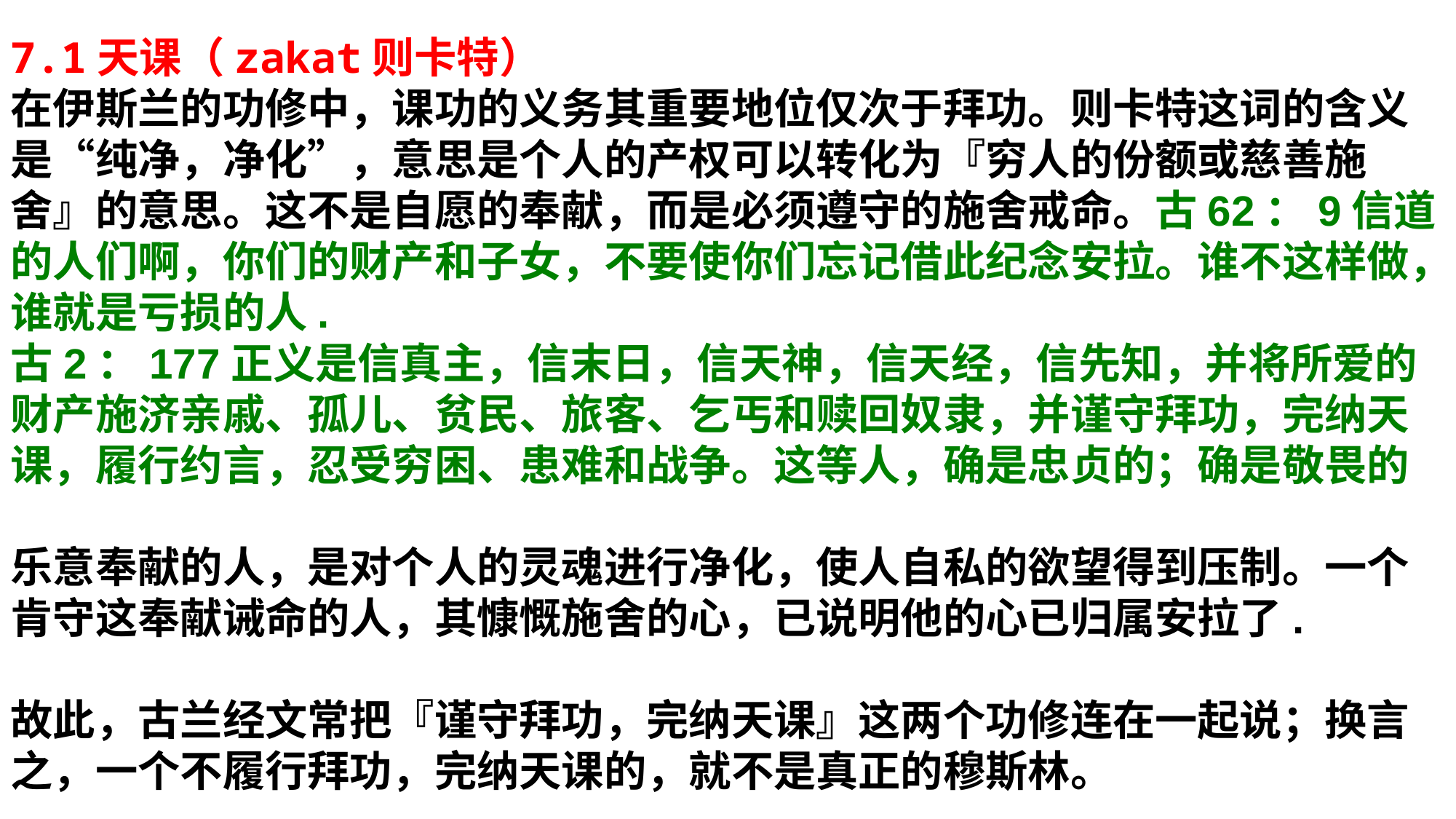

7.1天课（zakat则卡特）
在伊斯兰的功修中，课功的义务其重要地位仅次于拜功。则卡特这词的含义是“纯净，净化”，意思是个人的产权可以转化为『穷人的份额或慈善施舍』的意思。这不是自愿的奉献，而是必须遵守的施舍戒命。古62：9信道的人们啊，你们的财产和子女，不要使你们忘记借此纪念安拉。谁不这样做，谁就是亏损的人.
古2：177正义是信真主，信末日，信天神，信天经，信先知，并将所爱的财产施济亲戚、孤儿、贫民、旅客、乞丐和赎回奴隶，并谨守拜功，完纳天课，履行约言，忍受穷困、患难和战争。这等人，确是忠贞的；确是敬畏的

乐意奉献的人，是对个人的灵魂进行净化，使人自私的欲望得到压制。一个肯守这奉献诫命的人，其慷慨施舍的心，已说明他的心已归属安拉了.

故此，古兰经文常把『谨守拜功，完纳天课』这两个功修连在一起说；换言之，一个不履行拜功，完纳天课的，就不是真正的穆斯林。